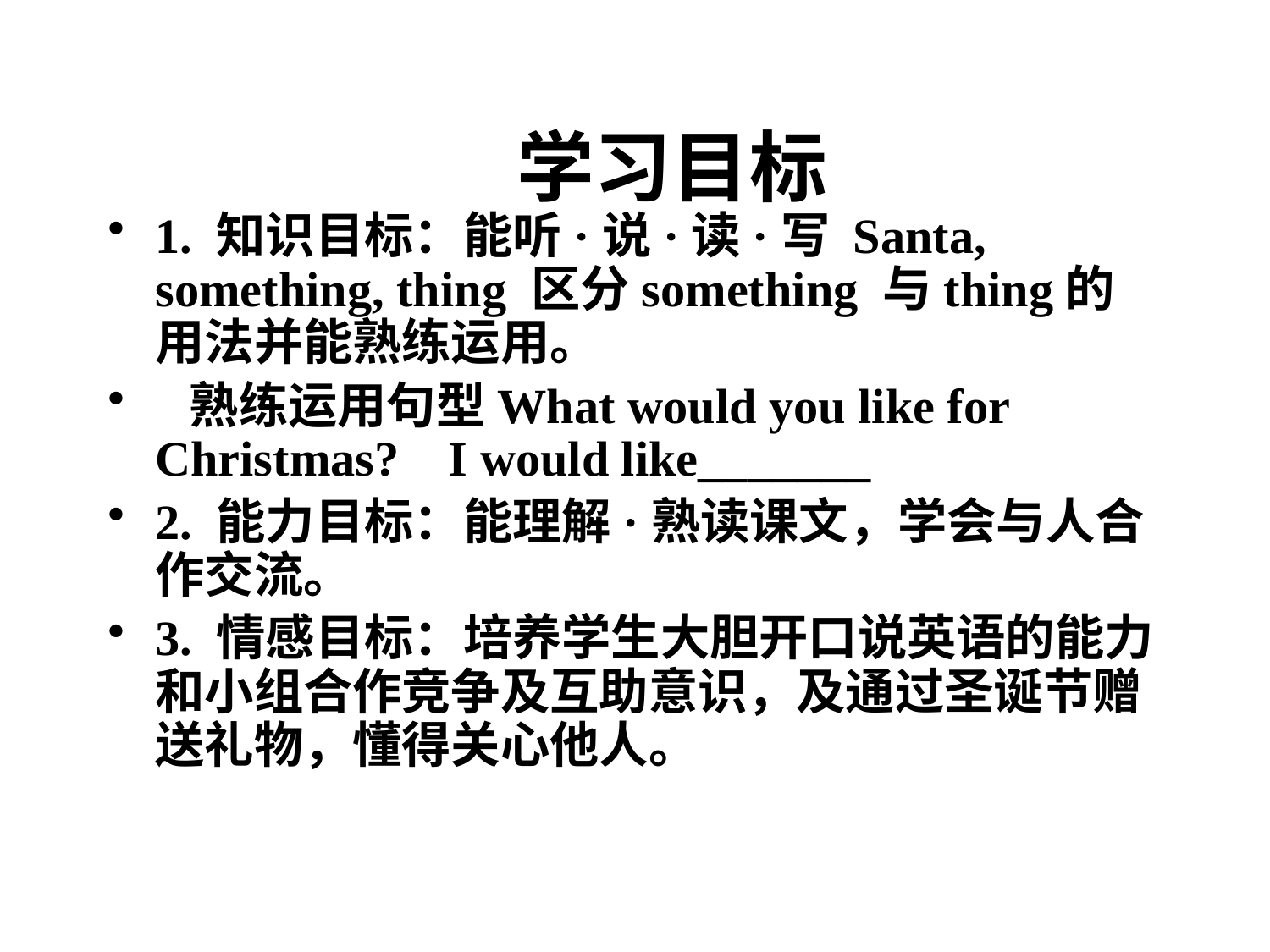

# 学习目标

1. 知识目标：能听·说·读·写 Santa, something, thing 区分something 与thing的用法并能熟练运用。
  熟练运用句型What would you like for  Christmas?    I would like_______
2. 能力目标：能理解·熟读课文，学会与人合作交流。
3. 情感目标：培养学生大胆开口说英语的能力和小组合作竞争及互助意识，及通过圣诞节赠送礼物，懂得关心他人。